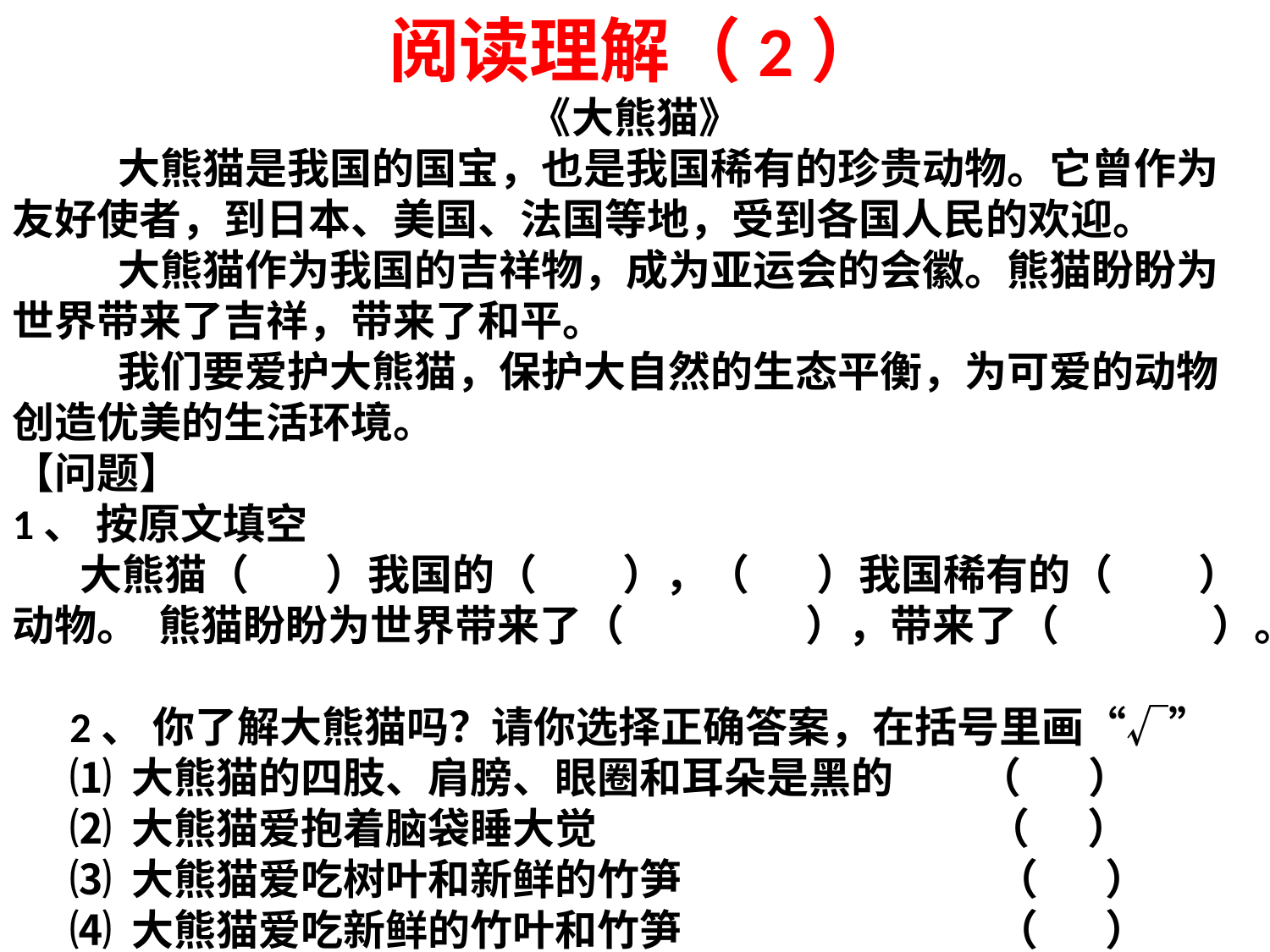

阅读理解（2）
《大熊猫》
          大熊猫是我国的国宝，也是我国稀有的珍贵动物。它曾作为友好使者，到日本、美国、法国等地，受到各国人民的欢迎。
          大熊猫作为我国的吉祥物，成为亚运会的会徽。熊猫盼盼为世界带来了吉祥，带来了和平。
          我们要爱护大熊猫，保护大自然的生态平衡，为可爱的动物创造优美的生活环境。
【问题】
1、 按原文填空
      大熊猫（        ）我国的（         ），（       ）我国稀有的（         ）动物。  熊猫盼盼为世界带来了（                   ），带来了（                ）。
      2、 你了解大熊猫吗？请你选择正确答案，在括号里画“√”
      ⑴ 大熊猫的四肢、肩膀、眼圈和耳朵是黑的         （       ）
      ⑵ 大熊猫爱抱着脑袋睡大觉                                         （      ）
      ⑶ 大熊猫爱吃树叶和新鲜的竹笋                                 （       ）
      ⑷ 大熊猫爱吃新鲜的竹叶和竹笋                                 （       ）
      ⑸ 小时侯的大熊猫很活泼                                               （       ）